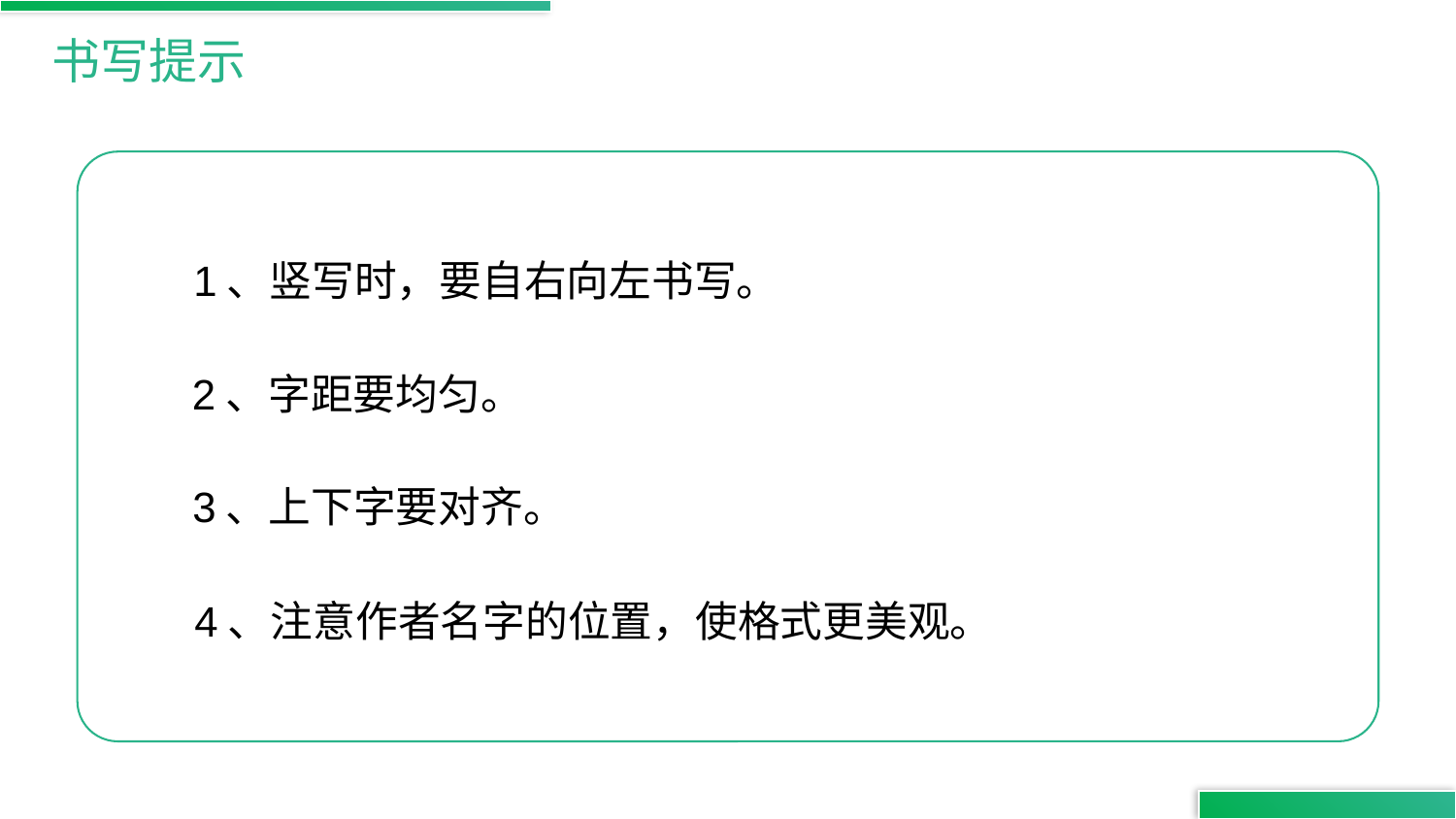

书写提示
1、竖写时，要自右向左书写。
2、字距要均匀。
3、上下字要对齐。
4、注意作者名字的位置，使格式更美观。